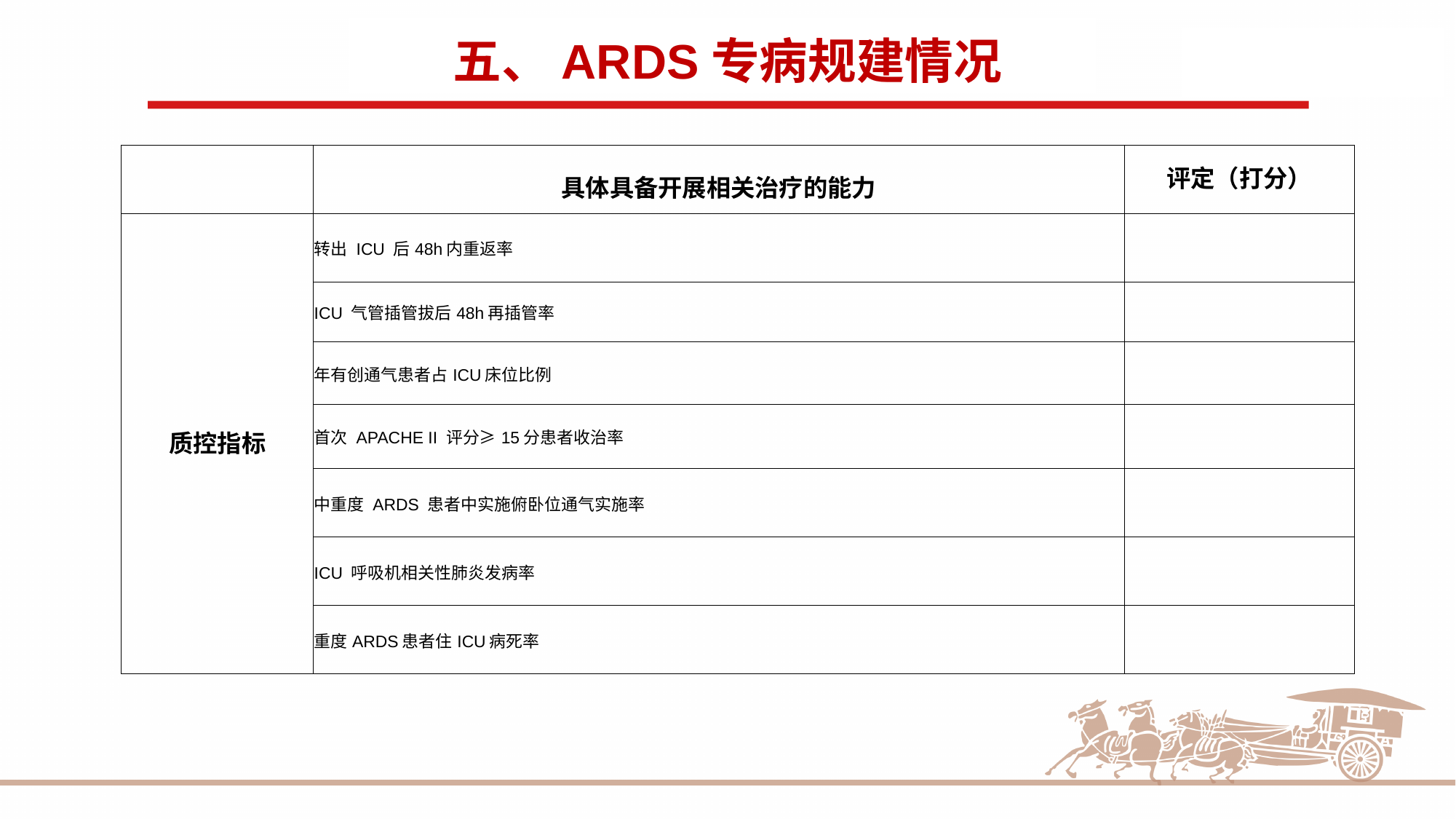

五、ARDS专病规建情况
|  | 具体具备开展相关治疗的能力 | 评定（打分） |
| --- | --- | --- |
| 质控指标 | 转出 ICU 后48h内重返率 |  |
|  | ICU 气管插管拔后48h再插管率 |  |
|  | 年有创通气患者占ICU床位比例 |  |
|  | 首次 APACHE II 评分≥15分患者收治率 |  |
|  | 中重度 ARDS 患者中实施俯卧位通气实施率 |  |
|  | ICU 呼吸机相关性肺炎发病率 |  |
|  | 重度ARDS患者住ICU病死率 |  |